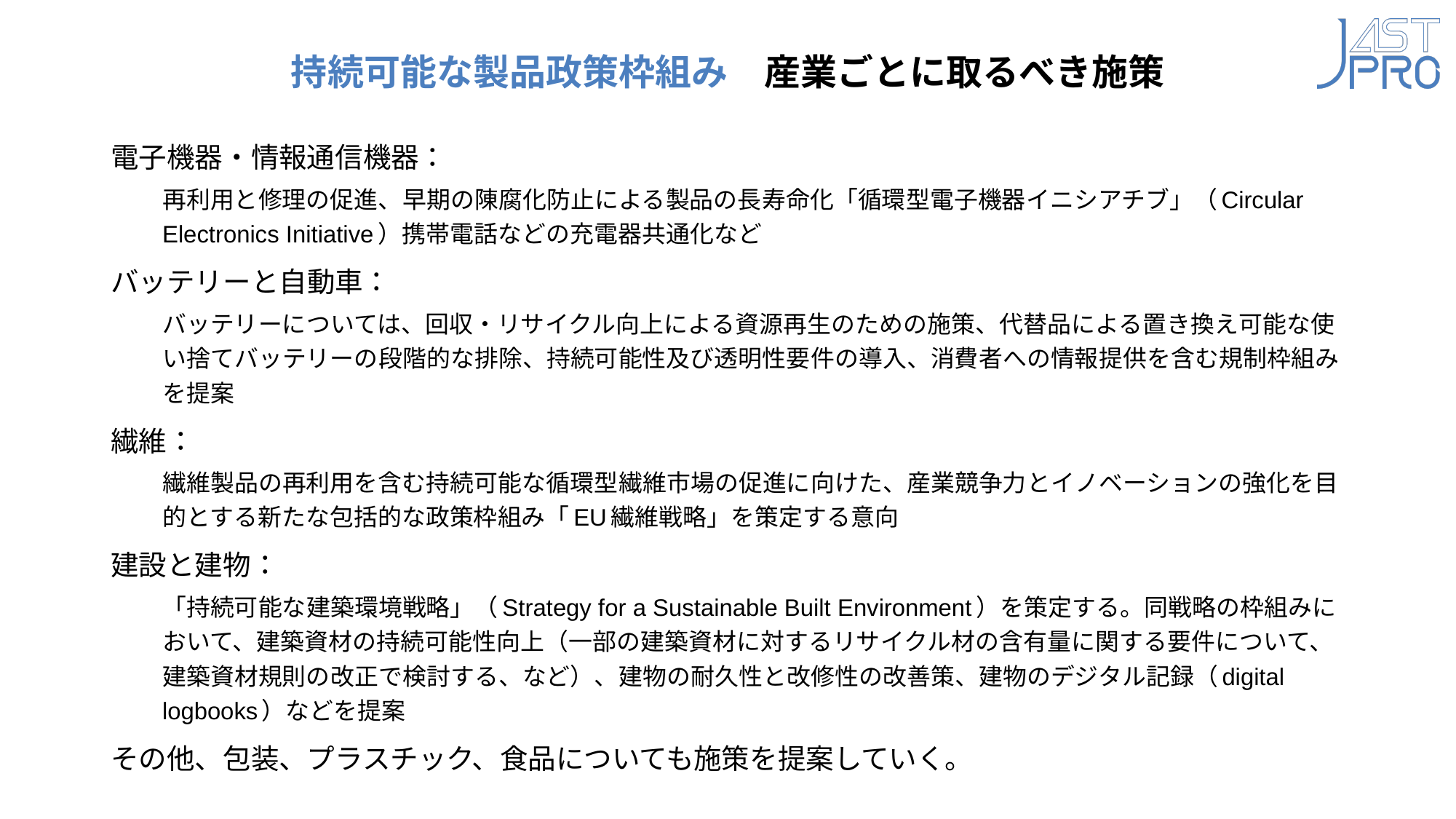

# 持続可能な製品政策枠組み　産業ごとに取るべき施策
電子機器・情報通信機器：
再利用と修理の促進、早期の陳腐化防止による製品の長寿命化「循環型電子機器イニシアチブ」（Circular Electronics Initiative）携帯電話などの充電器共通化など
バッテリーと自動車：
バッテリーについては、回収・リサイクル向上による資源再生のための施策、代替品による置き換え可能な使い捨てバッテリーの段階的な排除、持続可能性及び透明性要件の導入、消費者への情報提供を含む規制枠組みを提案
繊維：
繊維製品の再利用を含む持続可能な循環型繊維市場の促進に向けた、産業競争力とイノベーションの強化を目的とする新たな包括的な政策枠組み「EU繊維戦略」を策定する意向
建設と建物：
「持続可能な建築環境戦略」（Strategy for a Sustainable Built Environment）を策定する。同戦略の枠組みにおいて、建築資材の持続可能性向上（一部の建築資材に対するリサイクル材の含有量に関する要件について、建築資材規則の改正で検討する、など）、建物の耐久性と改修性の改善策、建物のデジタル記録（digital logbooks）などを提案
その他、包装、プラスチック、食品についても施策を提案していく。